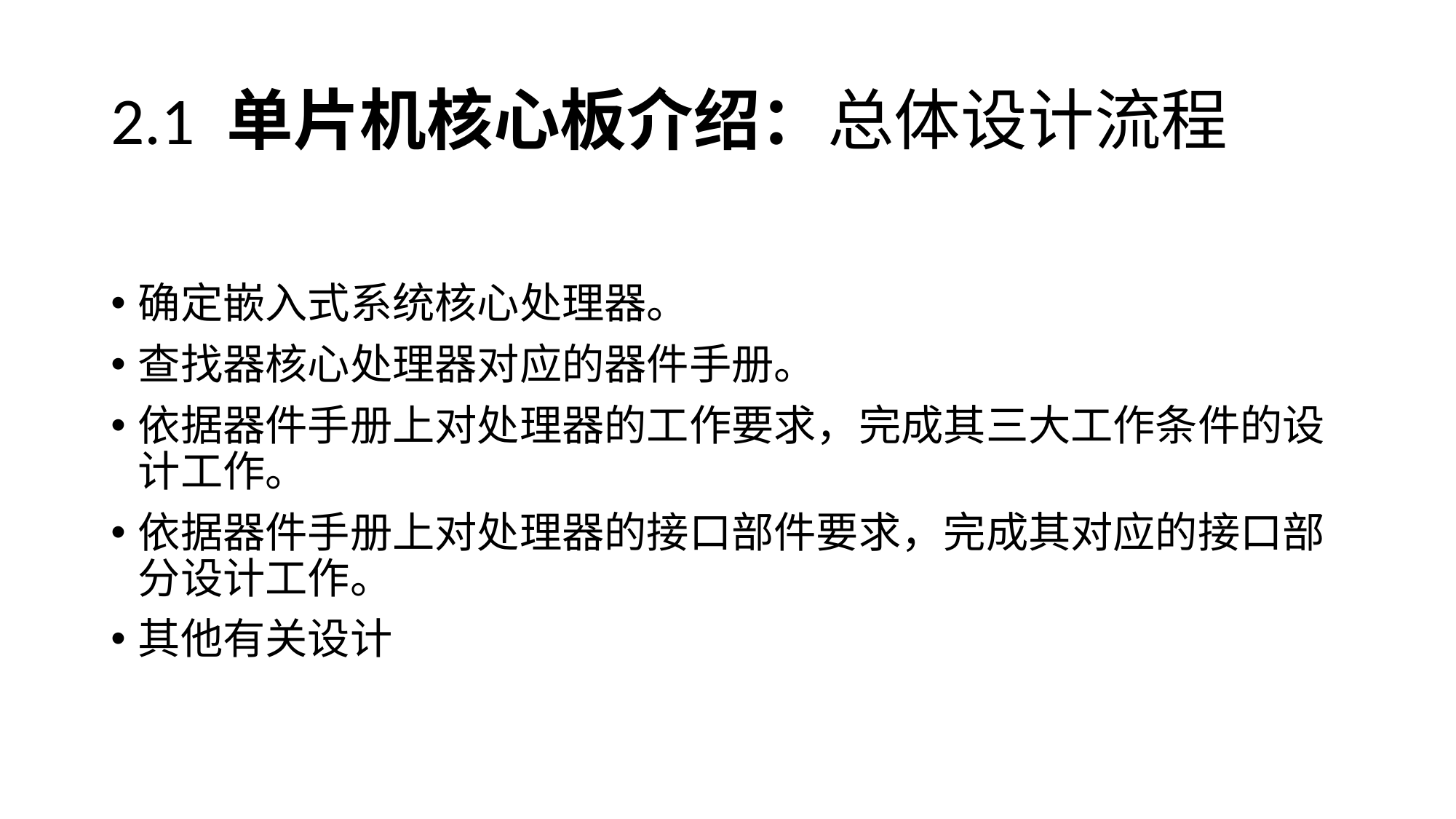

# 2.1 单片机核心板介绍：总体设计流程
确定嵌入式系统核心处理器。
查找器核心处理器对应的器件手册。
依据器件手册上对处理器的工作要求，完成其三大工作条件的设计工作。
依据器件手册上对处理器的接口部件要求，完成其对应的接口部分设计工作。
其他有关设计